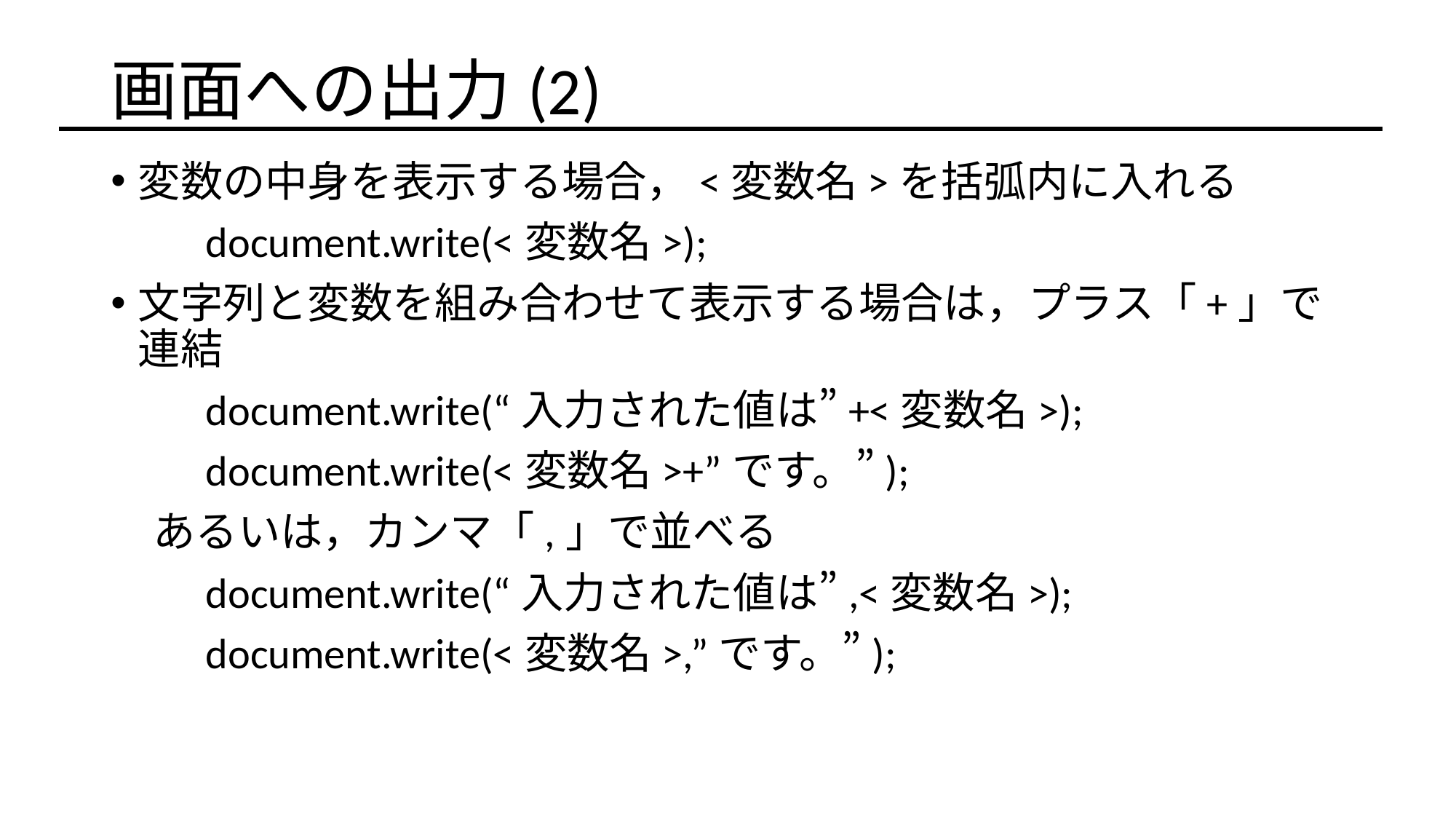

# 画面への出力(2)
変数の中身を表示する場合，<変数名>を括弧内に入れる
　　document.write(<変数名>);
文字列と変数を組み合わせて表示する場合は，プラス「+」で連結
　　document.write(“入力された値は”+<変数名>);
　　document.write(<変数名>+”です。”);
　あるいは，カンマ「,」で並べる
　　document.write(“入力された値は”,<変数名>);
　　document.write(<変数名>,”です。”);